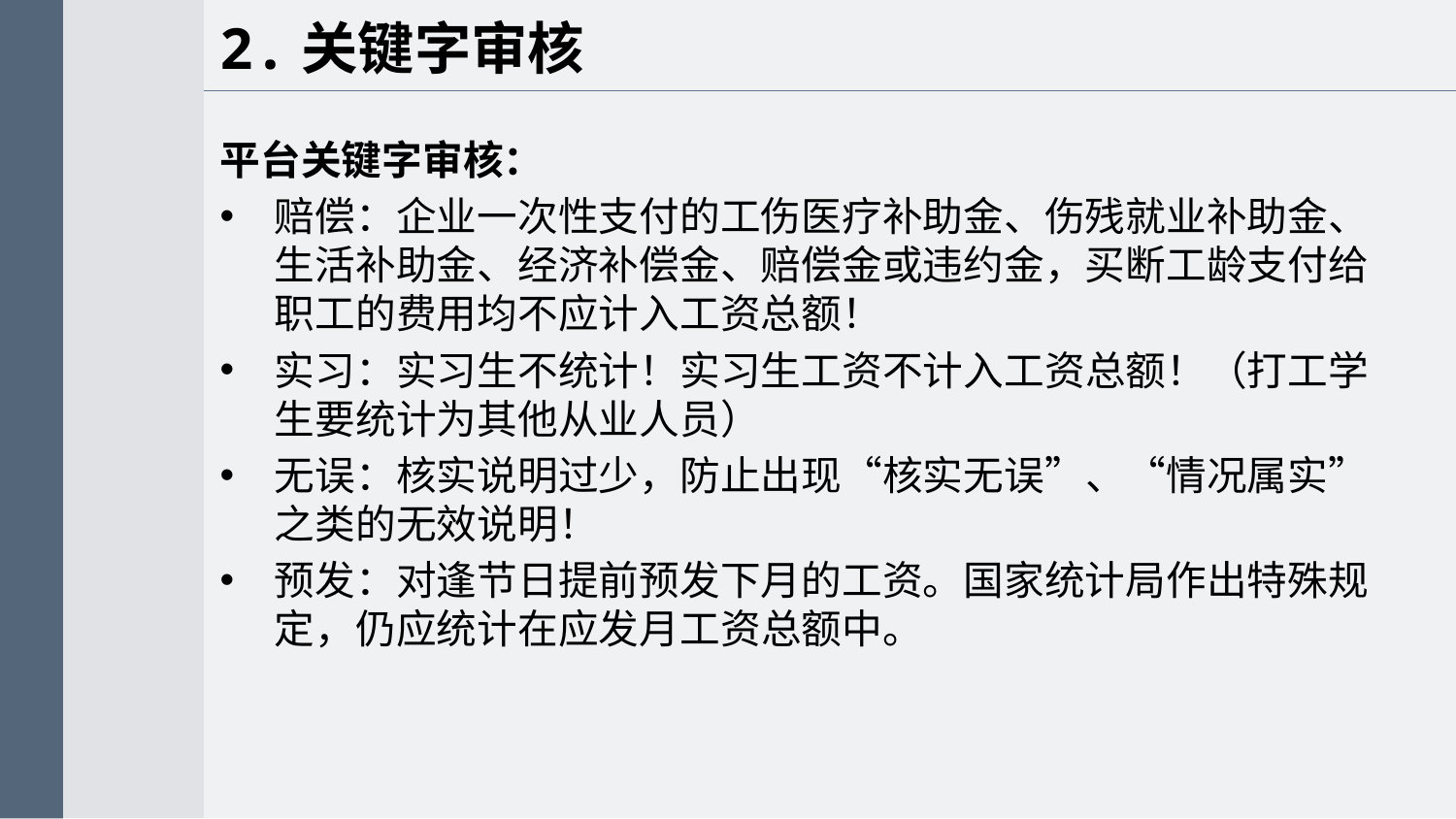

2.关键字审核
平台关键字审核：
赔偿：企业一次性支付的工伤医疗补助金、伤残就业补助金、生活补助金、经济补偿金、赔偿金或违约金，买断工龄支付给职工的费用均不应计入工资总额！
实习：实习生不统计！实习生工资不计入工资总额！（打工学生要统计为其他从业人员）
无误：核实说明过少，防止出现“核实无误”、“情况属实”之类的无效说明！
预发：对逢节日提前预发下月的工资。国家统计局作出特殊规定，仍应统计在应发月工资总额中。